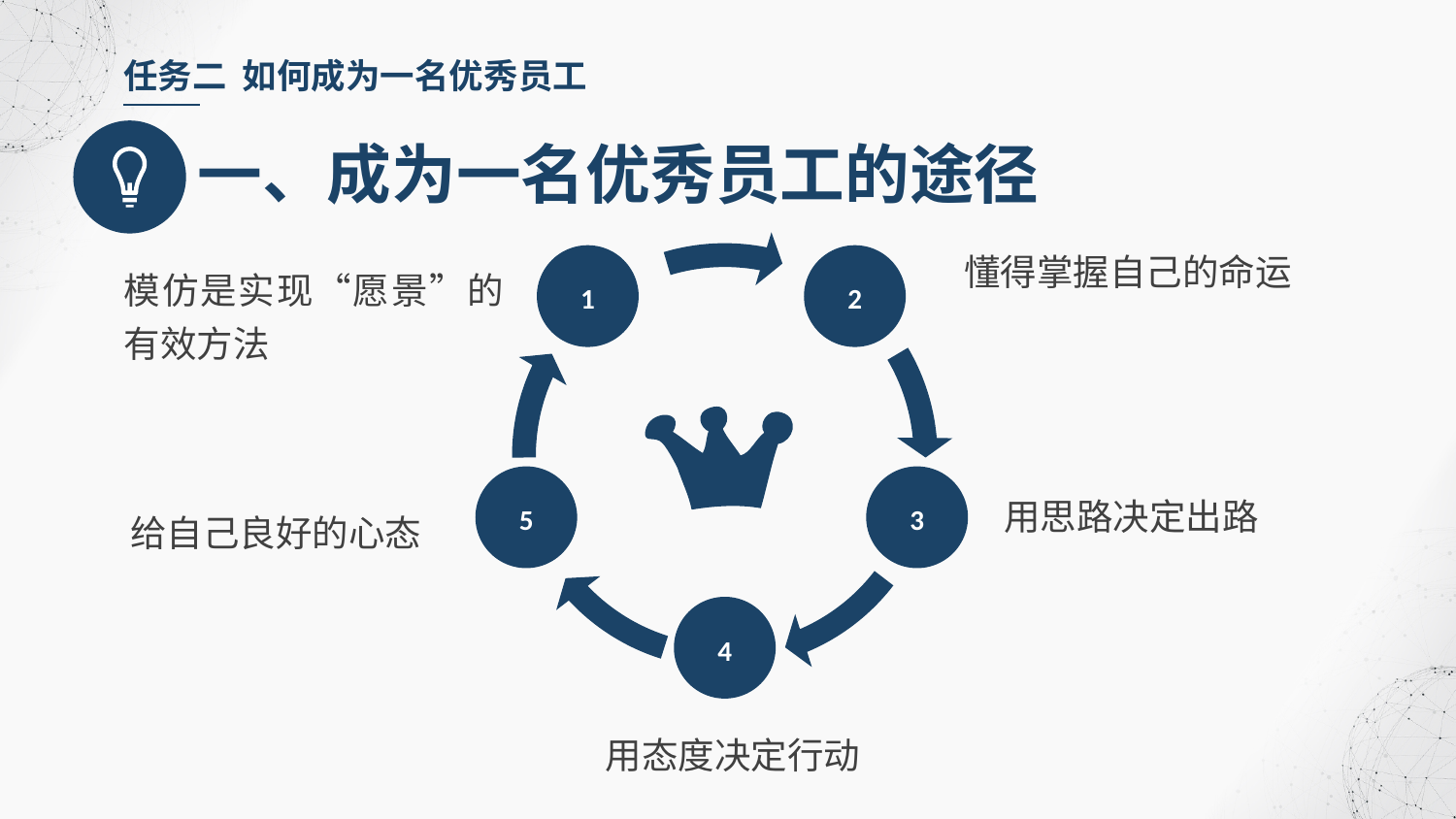

任务二  如何成为一名优秀员工

一、成为一名优秀员工的途径

懂得掌握自己的命运

1

2
模仿是实现“愿景”的有效方法

5

3
用思路决定出路
给自己良好的心态

4
用态度决定行动